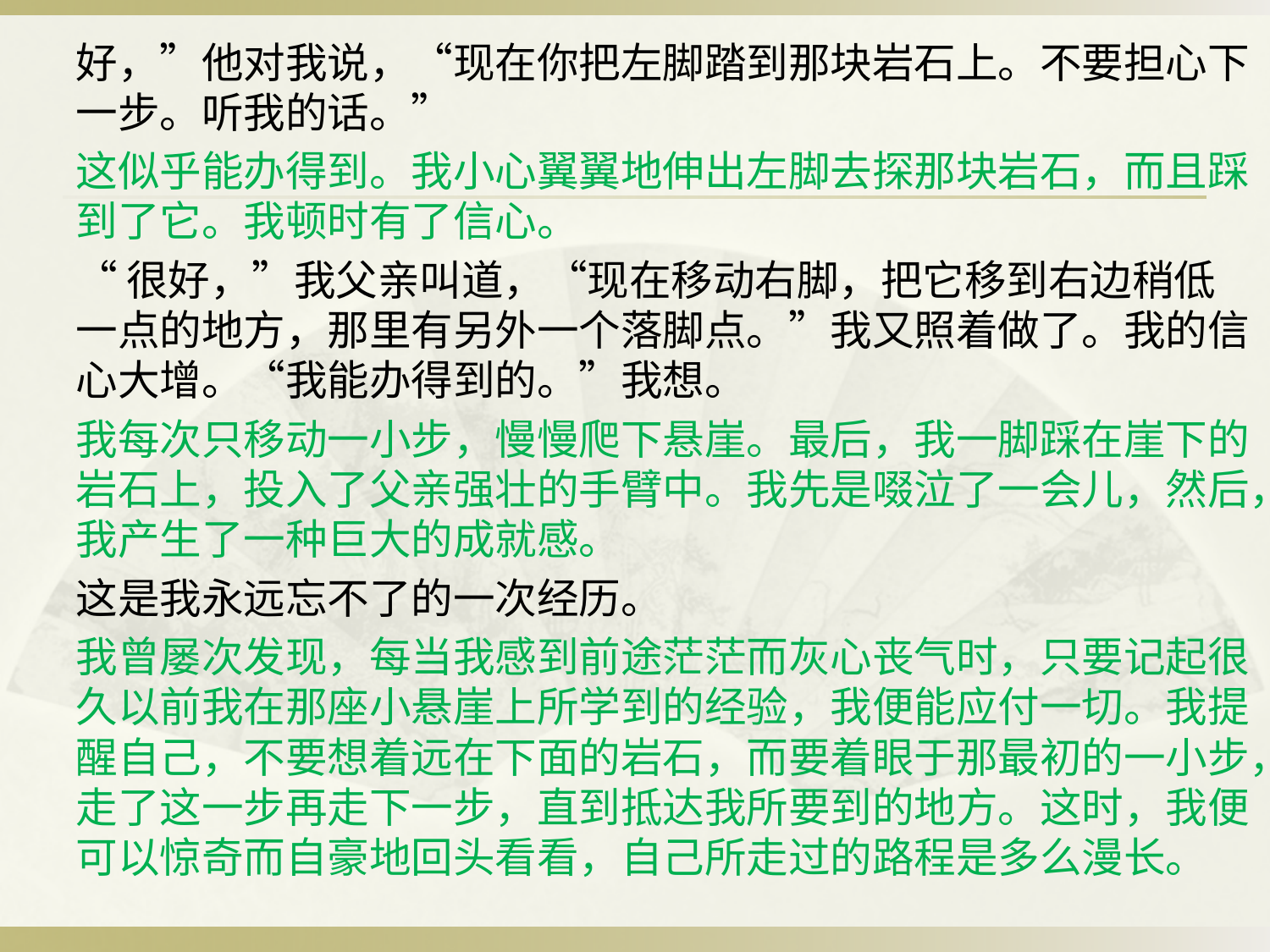

好，”他对我说，“现在你把左脚踏到那块岩石上。不要担心下一步。听我的话。”
		这似乎能办得到。我小心翼翼地伸出左脚去探那块岩石，而且踩到了它。我顿时有了信心。
	“很好，”我父亲叫道，“现在移动右脚，把它移到右边稍低一点的地方，那里有另外一个落脚点。”我又照着做了。我的信心大增。“我能办得到的。”我想。
		我每次只移动一小步，慢慢爬下悬崖。最后，我一脚踩在崖下的岩石上，投入了父亲强壮的手臂中。我先是啜泣了一会儿，然后，我产生了一种巨大的成就感。
		这是我永远忘不了的一次经历。
		我曾屡次发现，每当我感到前途茫茫而灰心丧气时，只要记起很久以前我在那座小悬崖上所学到的经验，我便能应付一切。我提醒自己，不要想着远在下面的岩石，而要着眼于那最初的一小步，走了这一步再走下一步，直到抵达我所要到的地方。这时，我便可以惊奇而自豪地回头看看，自己所走过的路程是多么漫长。